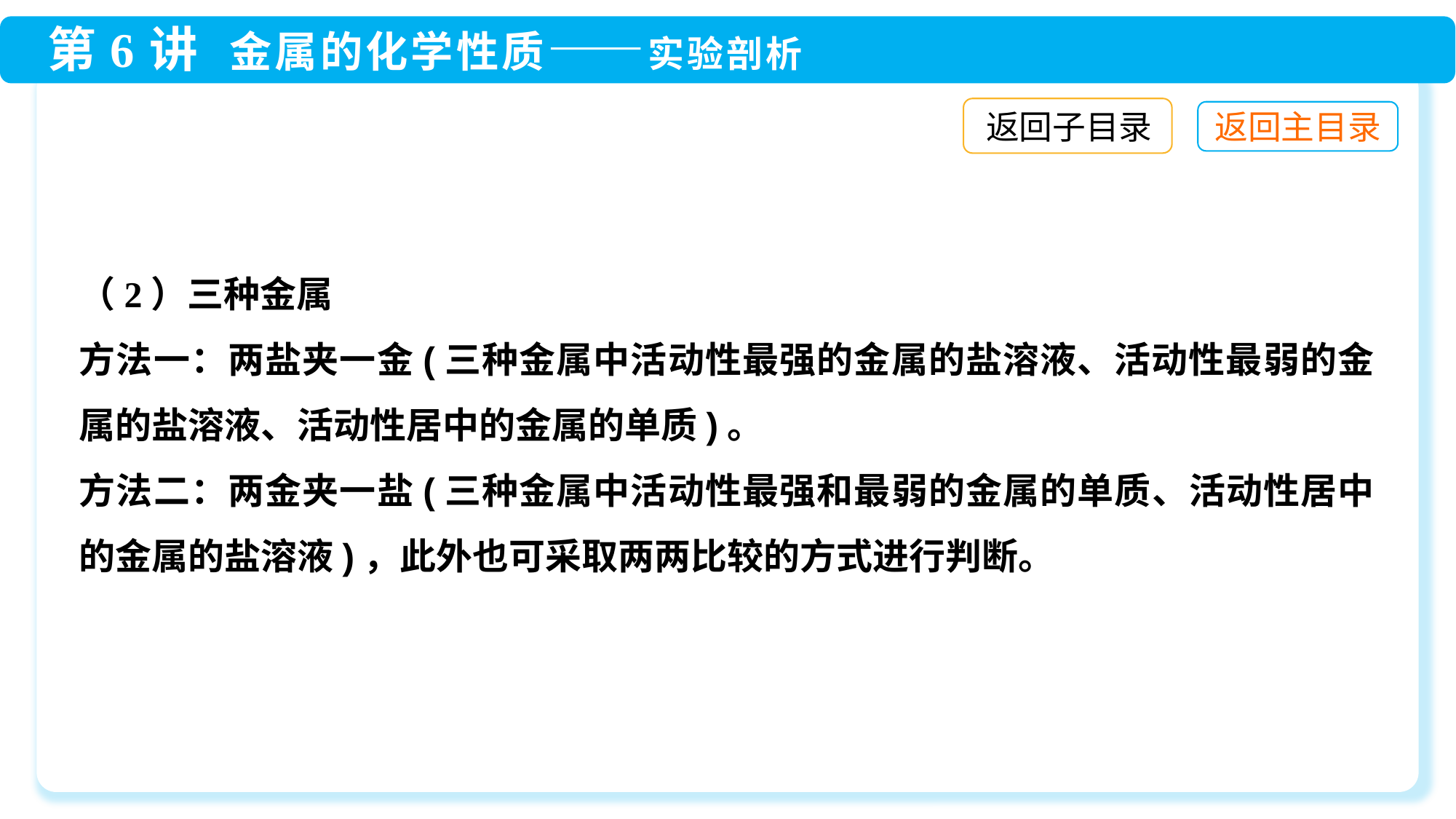

返回子目录
（2）三种金属
方法一：两盐夹一金(三种金属中活动性最强的金属的盐溶液、活动性最弱的金属的盐溶液、活动性居中的金属的单质)。
方法二：两金夹一盐(三种金属中活动性最强和最弱的金属的单质、活动性居中的金属的盐溶液)，此外也可采取两两比较的方式进行判断。